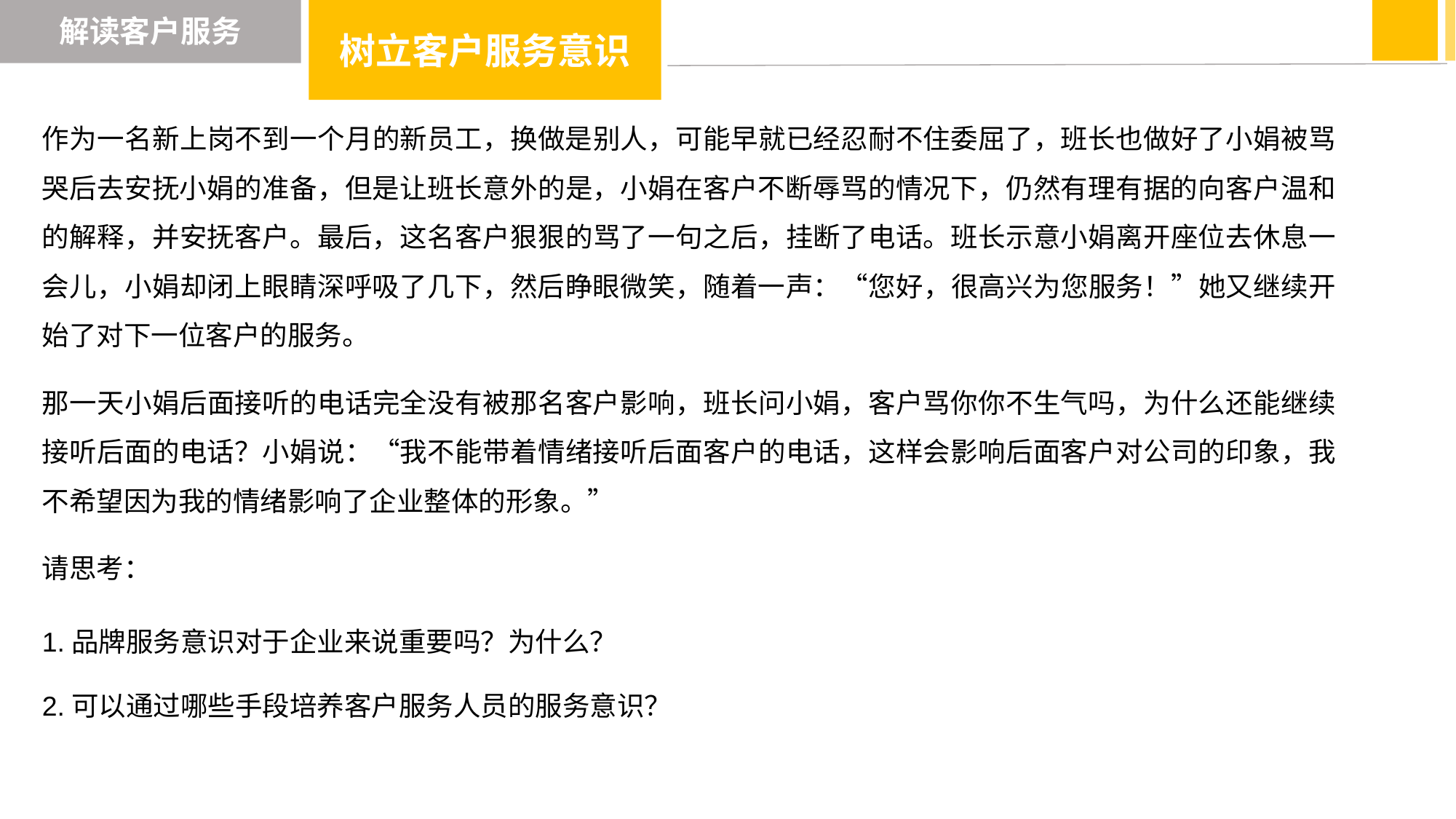

树立客户服务意识
解读客户服务

作为一名新上岗不到一个月的新员工，换做是别人，可能早就已经忍耐不住委屈了，班长也做好了小娟被骂哭后去安抚小娟的准备，但是让班长意外的是，小娟在客户不断辱骂的情况下，仍然有理有据的向客户温和的解释，并安抚客户。最后，这名客户狠狠的骂了一句之后，挂断了电话。班长示意小娟离开座位去休息一会儿，小娟却闭上眼睛深呼吸了几下，然后睁眼微笑，随着一声：“您好，很高兴为您服务！”她又继续开始了对下一位客户的服务。
那一天小娟后面接听的电话完全没有被那名客户影响，班长问小娟，客户骂你你不生气吗，为什么还能继续接听后面的电话？小娟说：“我不能带着情绪接听后面客户的电话，这样会影响后面客户对公司的印象，我不希望因为我的情绪影响了企业整体的形象。”
请思考：
1.品牌服务意识对于企业来说重要吗？为什么？
2.可以通过哪些手段培养客户服务人员的服务意识？